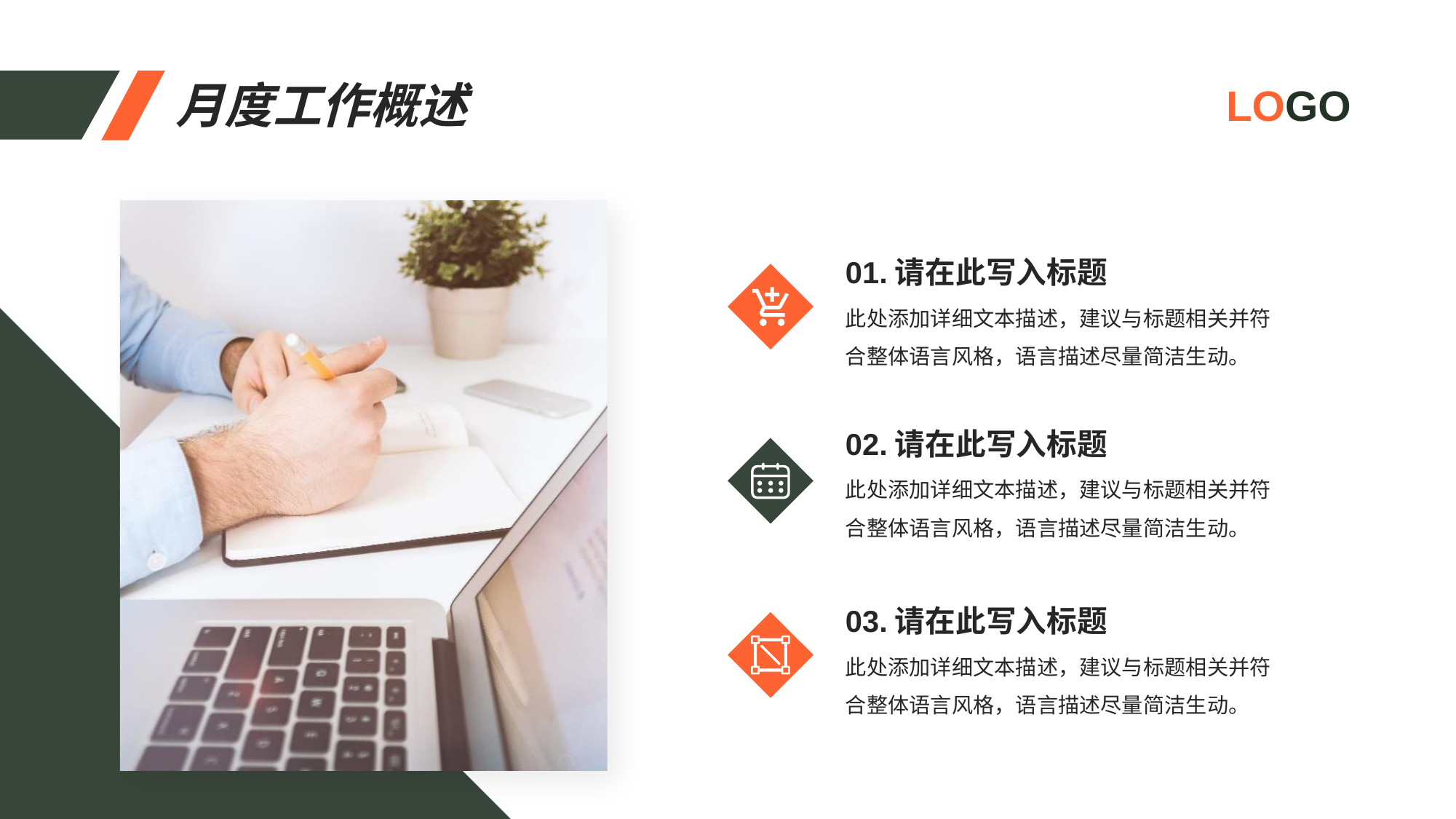

月度工作概述

LOGO

01.请在此写入标题
此处添加详细文本描述，建议与标题相关并符合整体语言风格，语言描述尽量简洁生动。

02.请在此写入标题
此处添加详细文本描述，建议与标题相关并符合整体语言风格，语言描述尽量简洁生动。

03.请在此写入标题
此处添加详细文本描述，建议与标题相关并符合整体语言风格，语言描述尽量简洁生动。